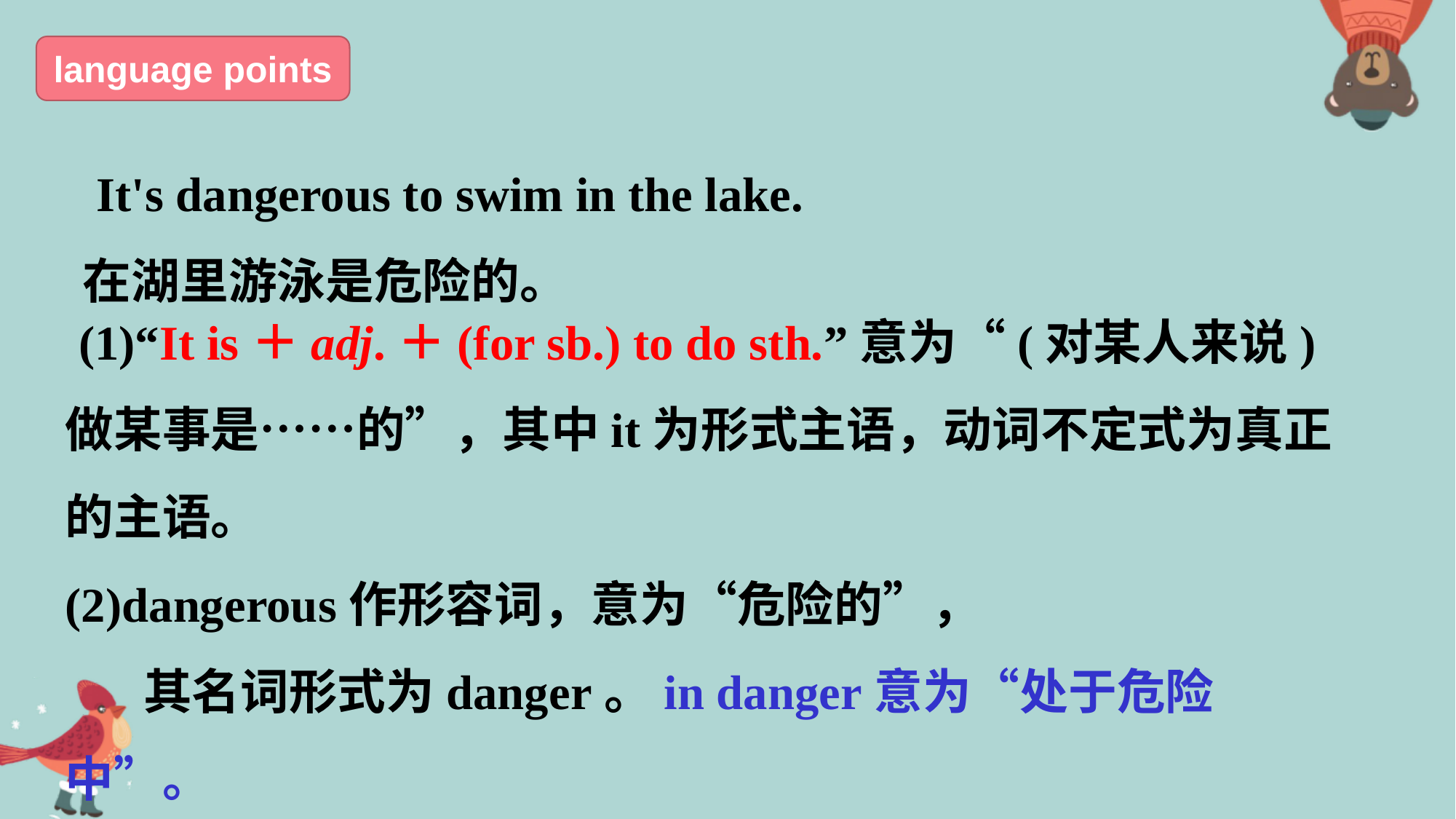

language points
 It's dangerous to swim in the lake.
在湖里游泳是危险的。
 (1)“It is＋adj.＋(for sb.) to do sth.”意为“(对某人来说)做某事是……的”，其中it为形式主语，动词不定式为真正的主语。
(2)dangerous作形容词，意为“危险的”，
      其名词形式为danger。in danger意为“处于危险中”。